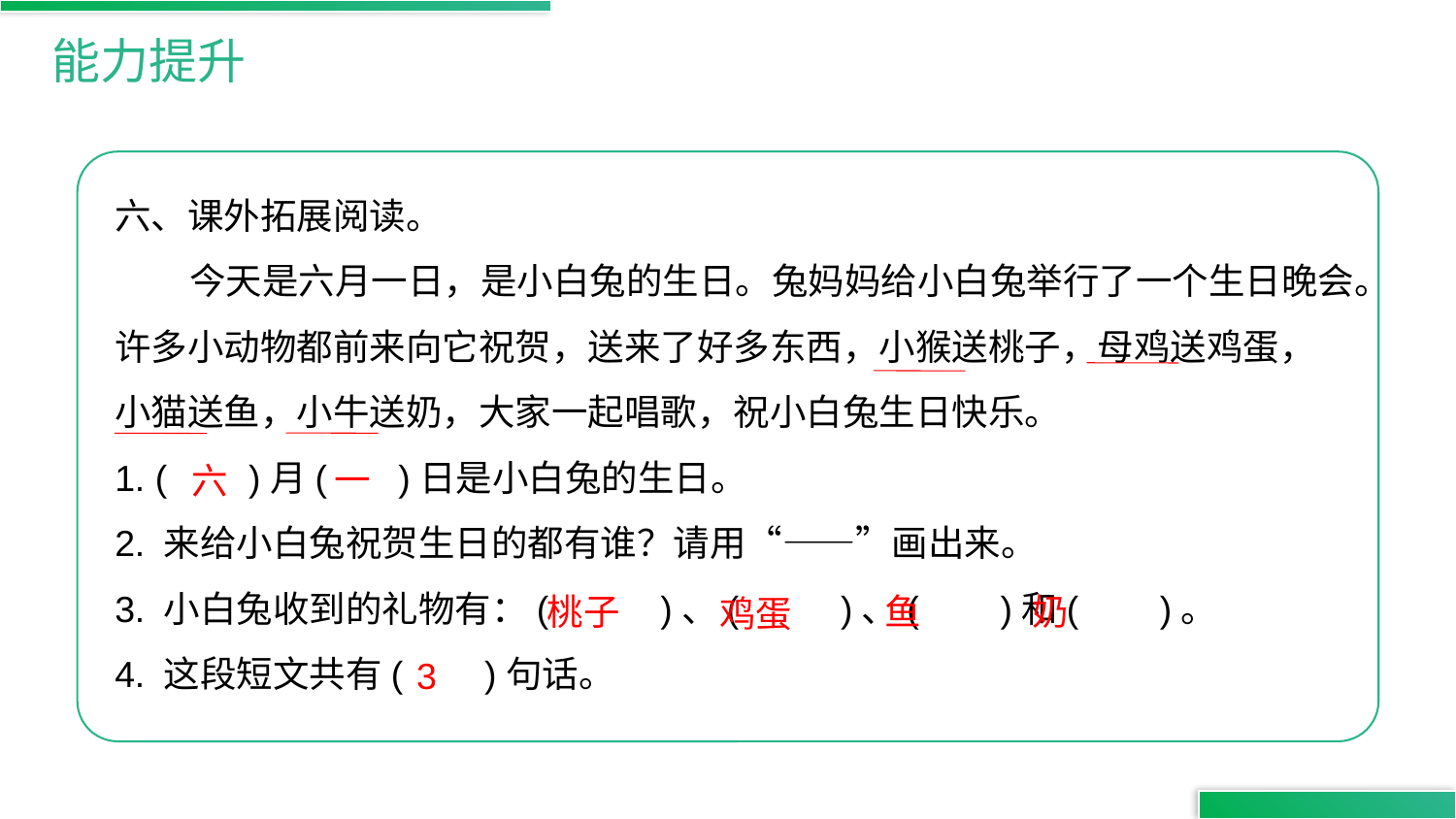

能力提升

六、课外拓展阅读。
        今天是六月一日，是小白兔的生日。兔妈妈给小白兔举行了一个生日晚会。许多小动物都前来向它祝贺，送来了好多东西，小猴送桃子，母鸡送鸡蛋，
小猫送鱼，小牛送奶，大家一起唱歌，祝小白兔生日快乐。
1. (        )月(       )日是小白兔的生日。
2. 来给小白兔祝贺生日的都有谁？请用“——”画出来。
3. 小白兔收到的礼物有：(           )、(          )、(        )和(        )。
4. 这段短文共有(        )句话。
一
六
桃子
鱼
奶
鸡蛋
3